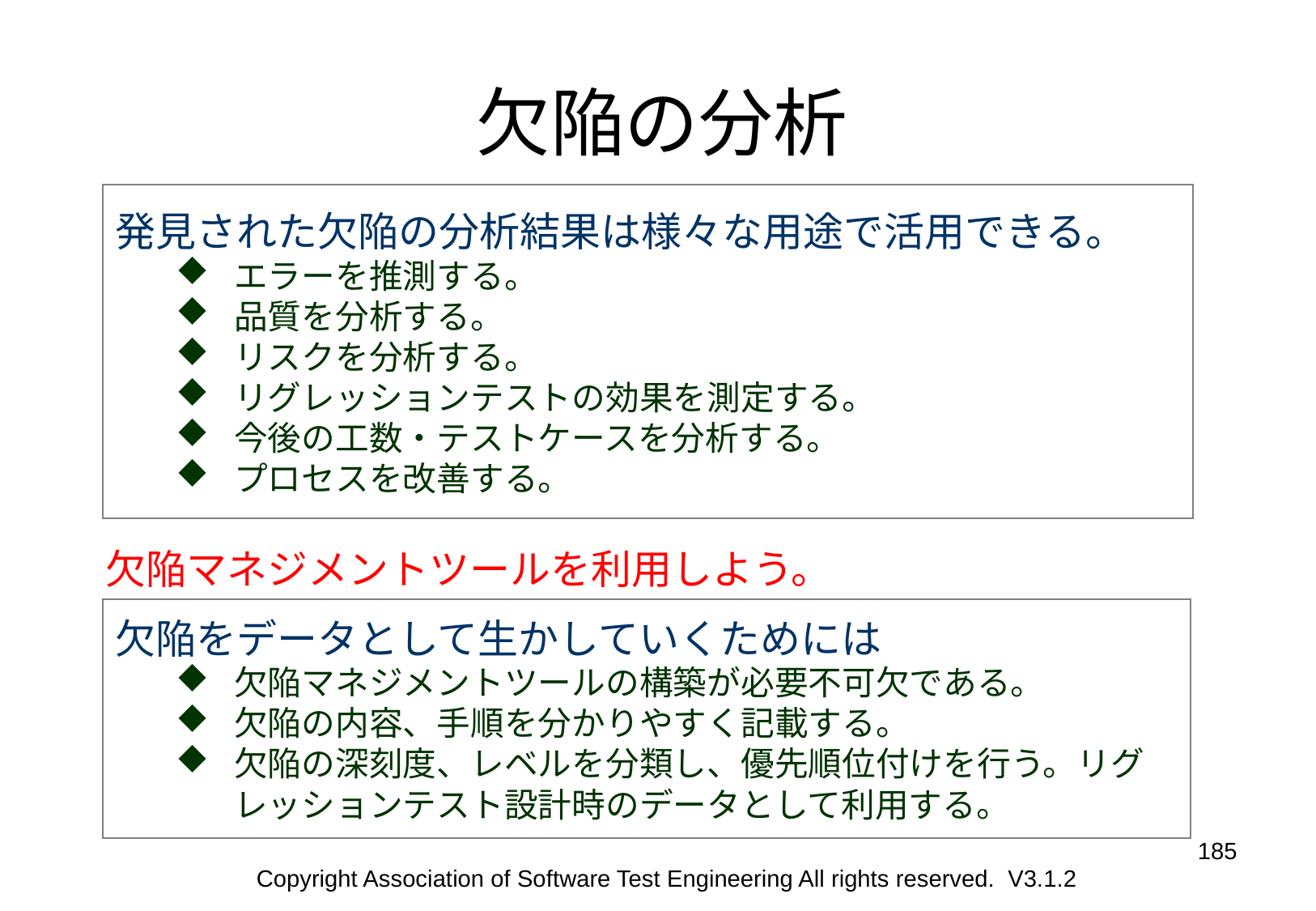

# 欠陥の分析
発見された欠陥の分析結果は様々な用途で活用できる。
エラーを推測する。
品質を分析する。
リスクを分析する。
リグレッションテストの効果を測定する。
今後の工数・テストケースを分析する。
プロセスを改善する。
欠陥マネジメントツールを利用しよう。
欠陥をデータとして生かしていくためには
欠陥マネジメントツールの構築が必要不可欠である。
欠陥の内容、手順を分かりやすく記載する。
欠陥の深刻度、レベルを分類し、優先順位付けを行う。リグレッションテスト設計時のデータとして利用する。
185
Copyright Association of Software Test Engineering All rights reserved.  V3.1.2